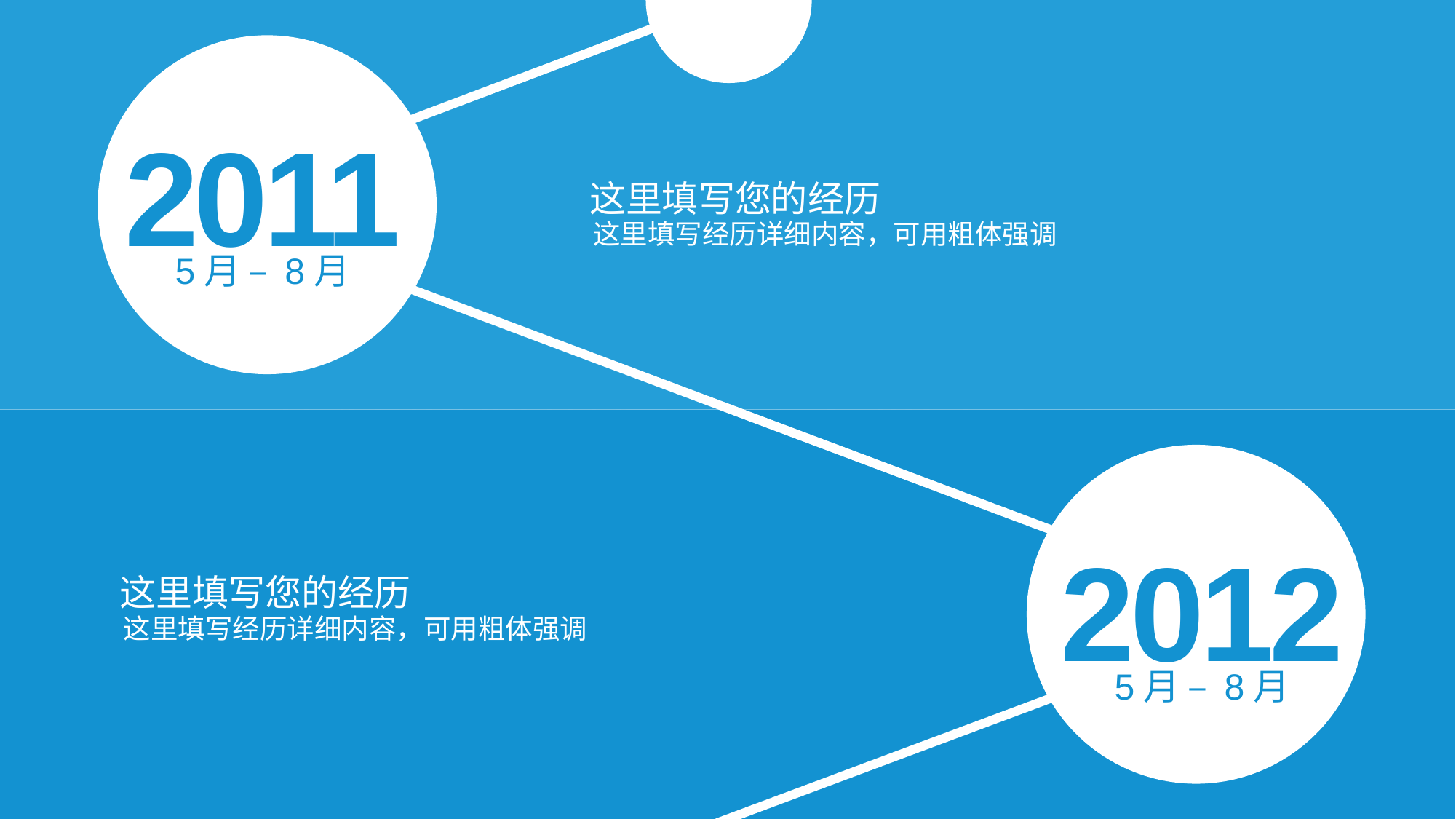

2011
这里填写您的经历
这里填写经历详细内容，可用粗体强调
5月 – 8月

2012
这里填写您的经历
这里填写经历详细内容，可用粗体强调
5月 – 8月